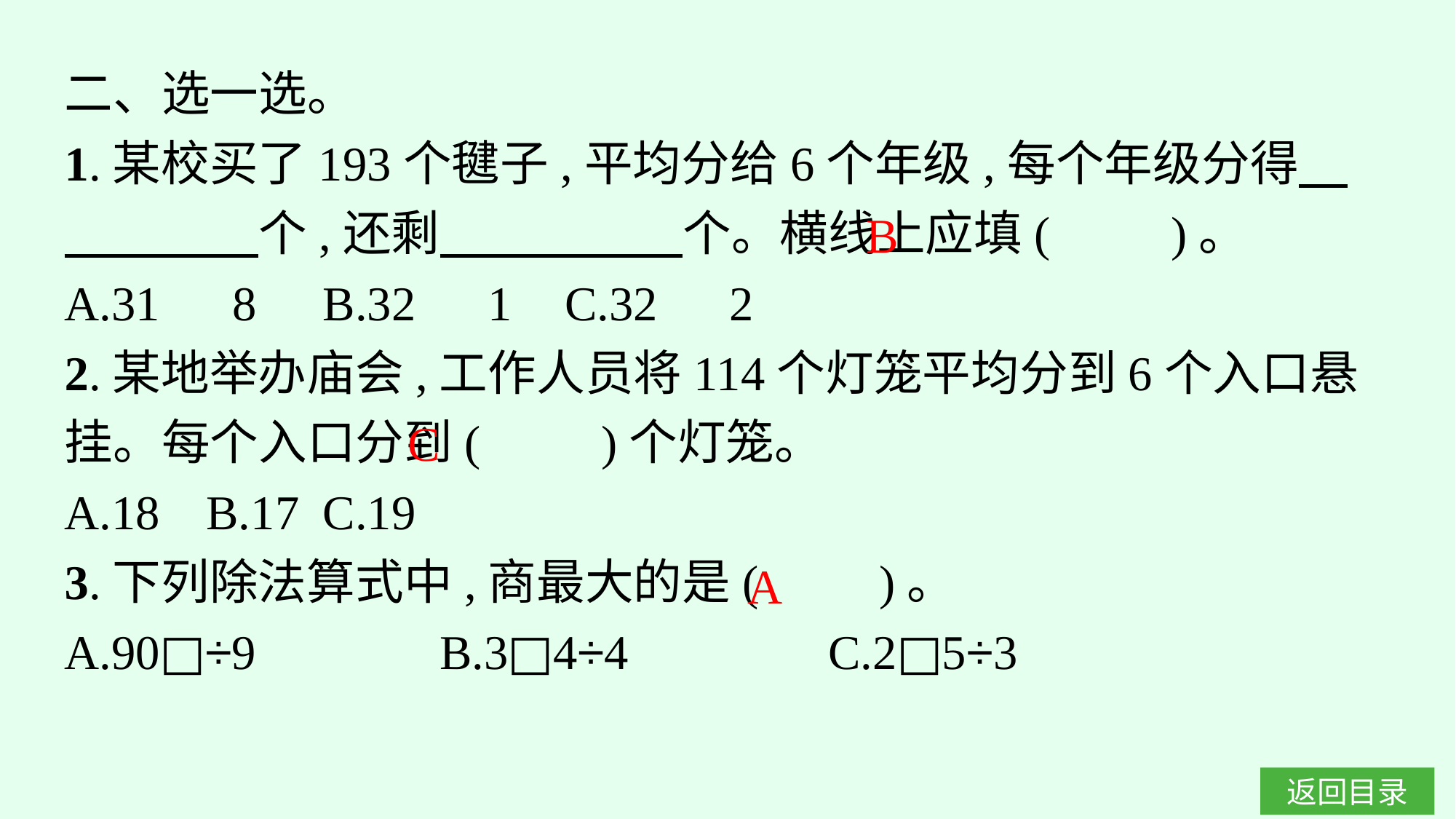

二、选一选。
1.某校买了193个毽子,平均分给6个年级,每个年级分得　　　　　个,还剩　　　　　个。横线上应填(　　)。
A.31　8	B.32　1	C.32　2
2.某地举办庙会,工作人员将114个灯笼平均分到6个入口悬挂。每个入口分到(　　)个灯笼。
A.18	B.17	C.19
3.下列除法算式中,商最大的是(　　)。
A.90□÷9		B.3□4÷4		C.2□5÷3
B
C
A